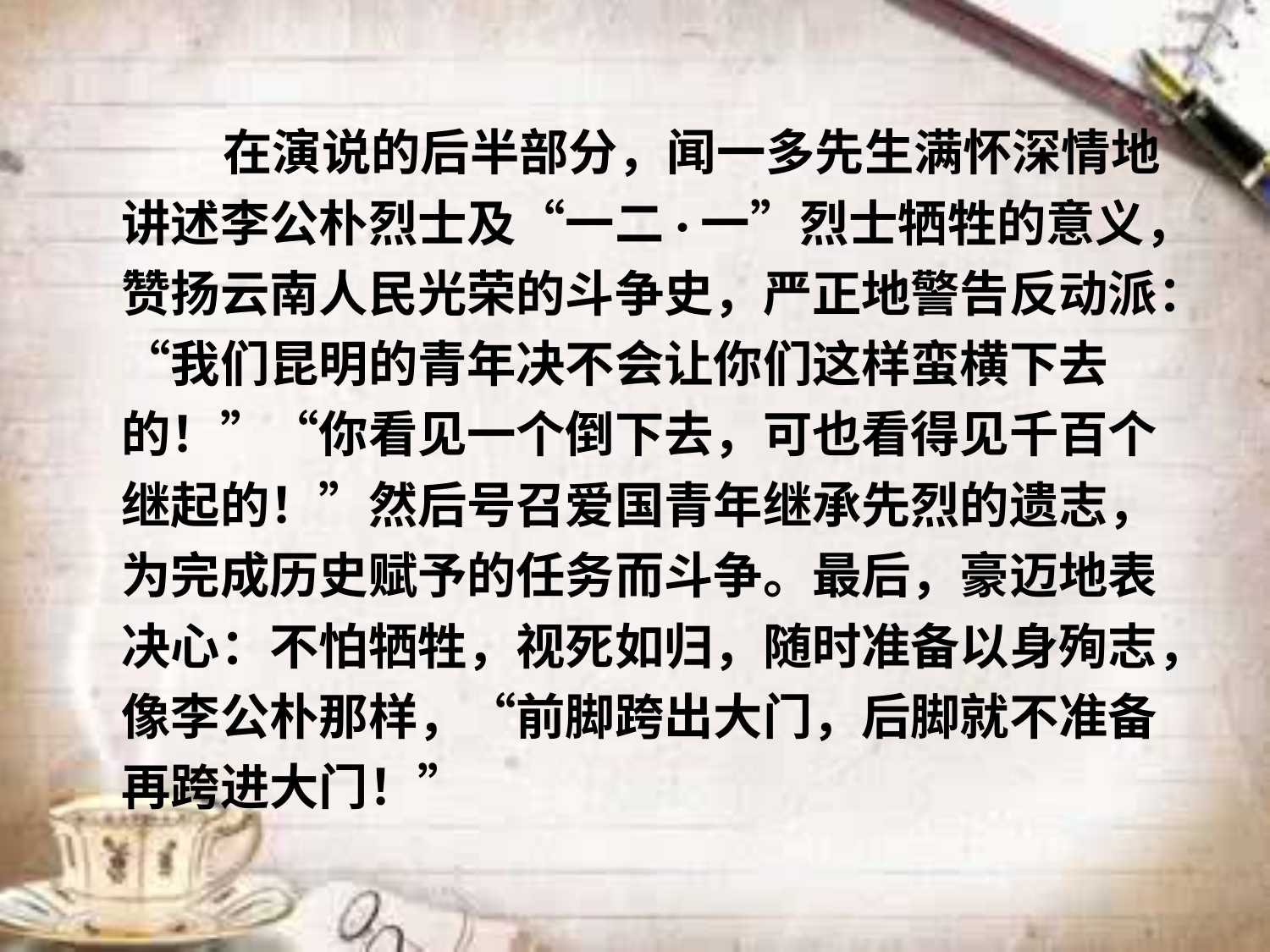

在演说的后半部分，闻一多先生满怀深情地讲述李公朴烈士及“一二·一”烈士牺牲的意义，赞扬云南人民光荣的斗争史，严正地警告反动派：“我们昆明的青年决不会让你们这样蛮横下去的！”“你看见一个倒下去，可也看得见千百个继起的！”然后号召爱国青年继承先烈的遗志，为完成历史赋予的任务而斗争。最后，豪迈地表决心：不怕牺牲，视死如归，随时准备以身殉志，像李公朴那样，“前脚跨出大门，后脚就不准备再跨进大门！”